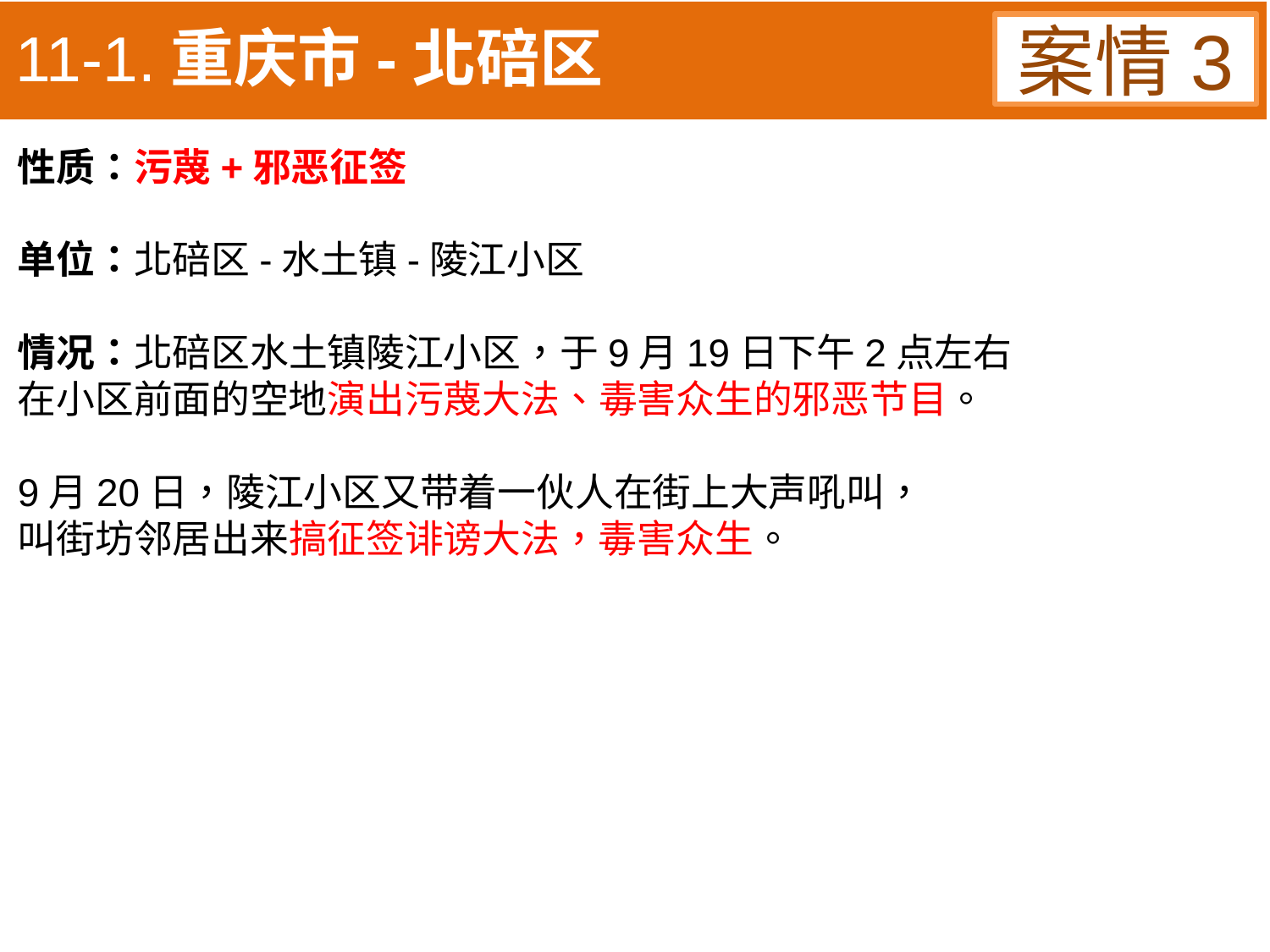

11-1.重庆市-北碚区
案情3

性质：污蔑+邪恶征签

单位：北碚区-水土镇-陵江小区

情况：北碚区水土镇陵江小区，于9月19日下午2点左右
在小区前面的空地演出污蔑大法、毒害众生的邪恶节目。

9月20日，陵江小区又带着一伙人在街上大声吼叫，
叫街坊邻居出来搞征签诽谤大法，毒害众生。